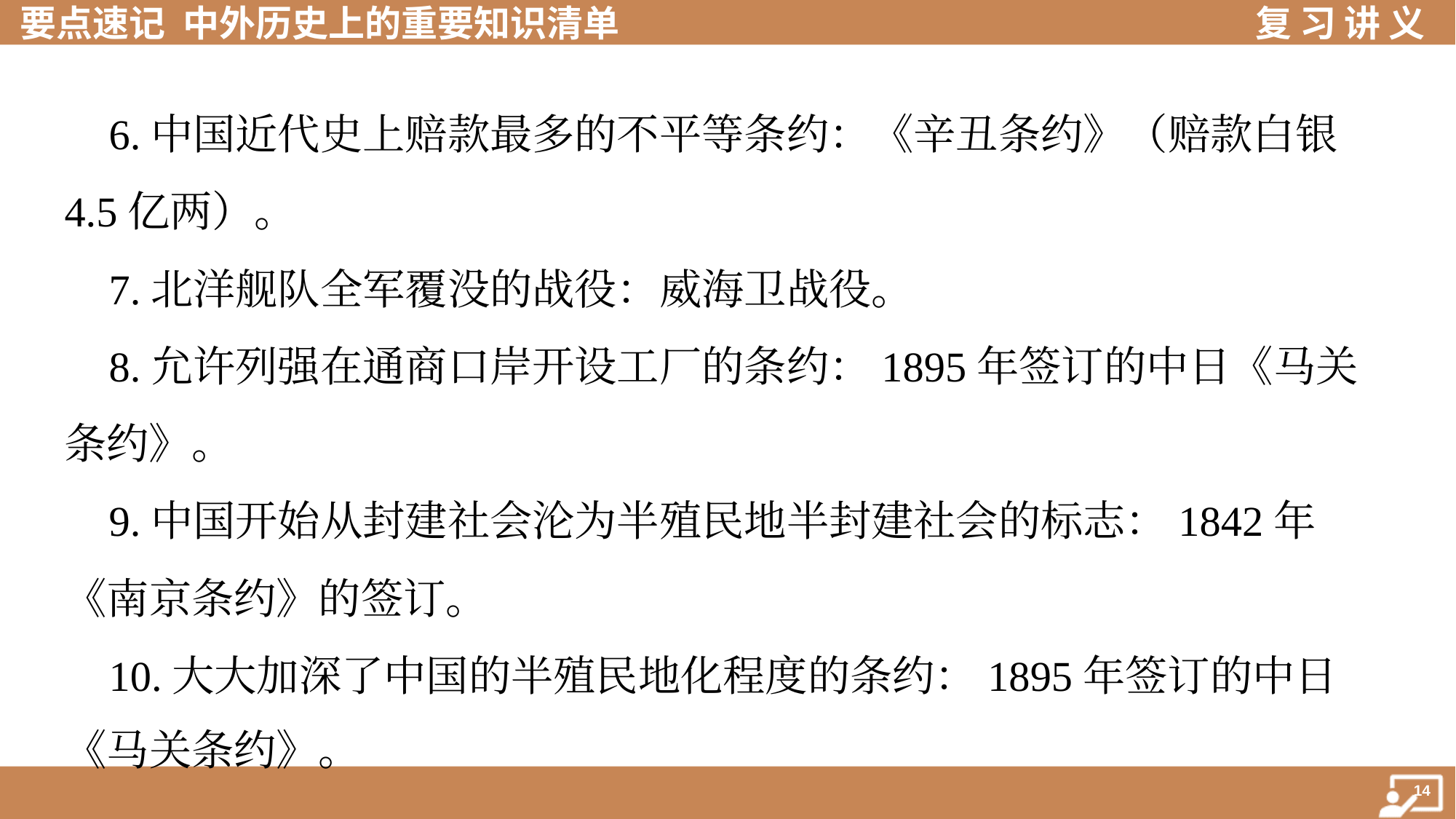

6.中国近代史上赔款最多的不平等条约：《辛丑条约》（赔款白银
4.5亿两）。
    7.北洋舰队全军覆没的战役：威海卫战役。
    8.允许列强在通商口岸开设工厂的条约：1895年签订的中日《马关
条约》。
    9.中国开始从封建社会沦为半殖民地半封建社会的标志：1842年
《南京条约》的签订。
    10.大大加深了中国的半殖民地化程度的条约：1895年签订的中日
《马关条约》。